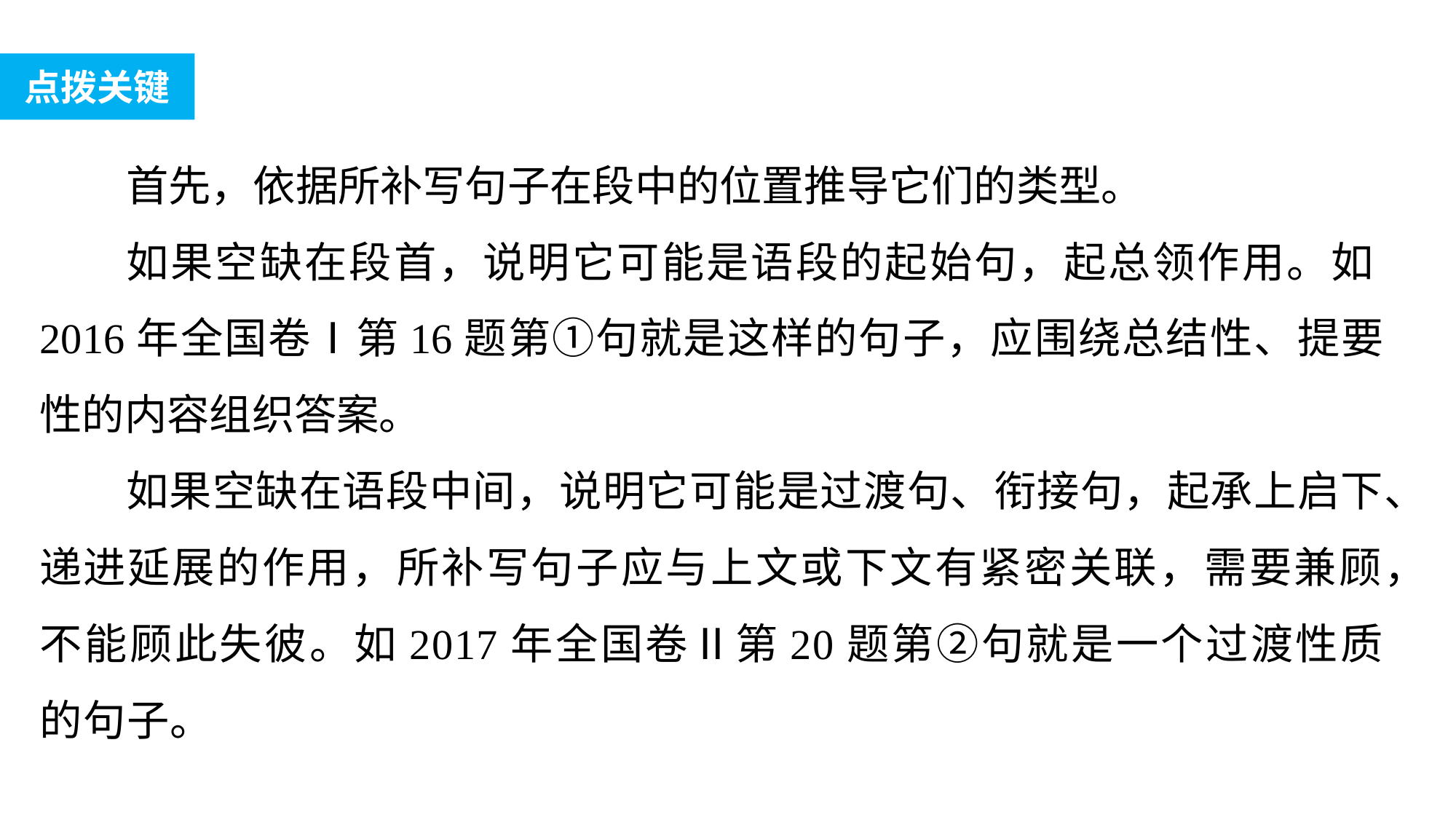

点拨关键
首先，依据所补写句子在段中的位置推导它们的类型。
如果空缺在段首，说明它可能是语段的起始句，起总领作用。如2016年全国卷Ⅰ第16题第①句就是这样的句子，应围绕总结性、提要性的内容组织答案。
如果空缺在语段中间，说明它可能是过渡句、衔接句，起承上启下、递进延展的作用，所补写句子应与上文或下文有紧密关联，需要兼顾，不能顾此失彼。如2017年全国卷Ⅱ第20题第②句就是一个过渡性质的句子。